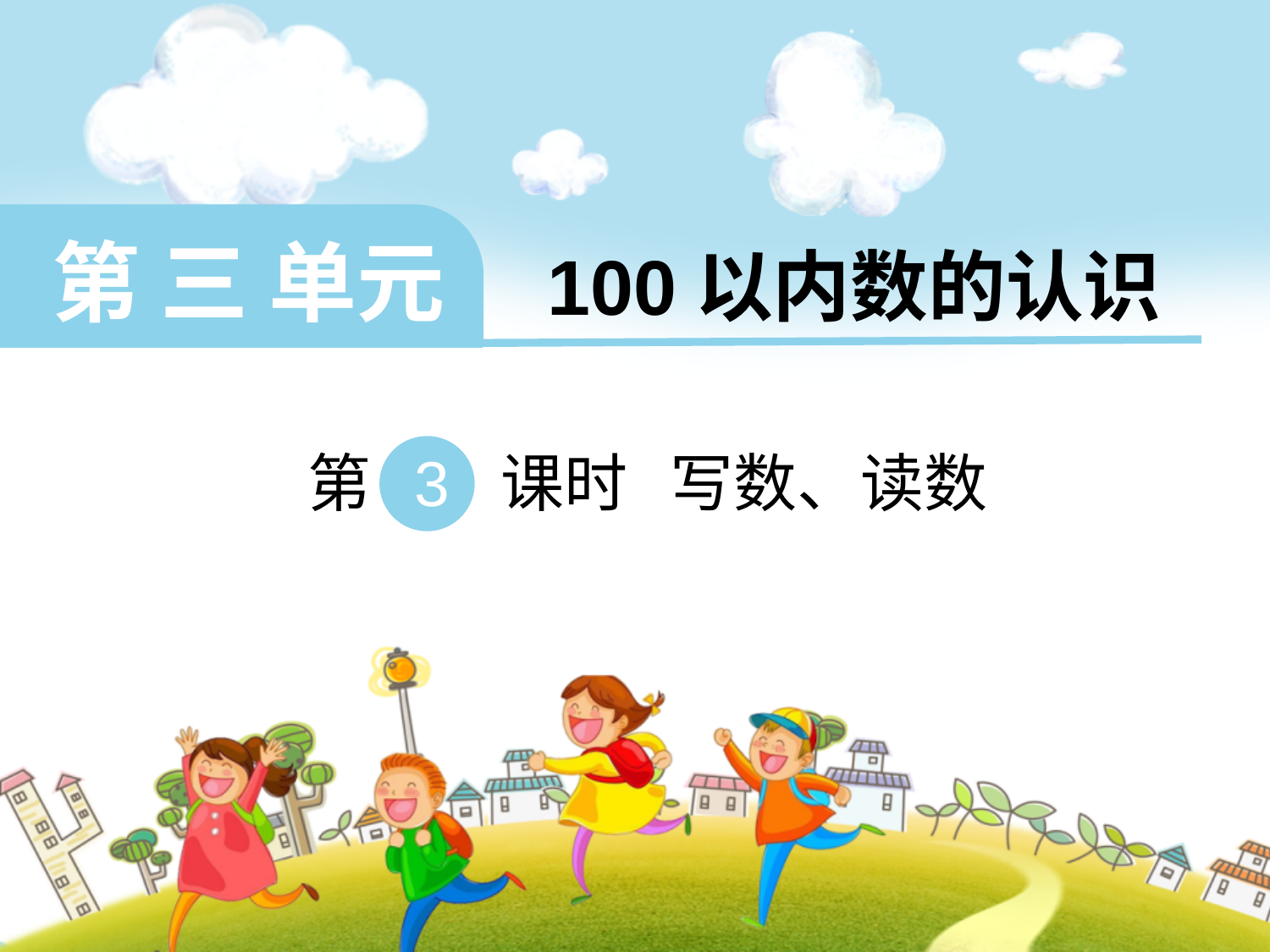

第 三 单元    100以内数的认识

  第  3  课时   写数、读数